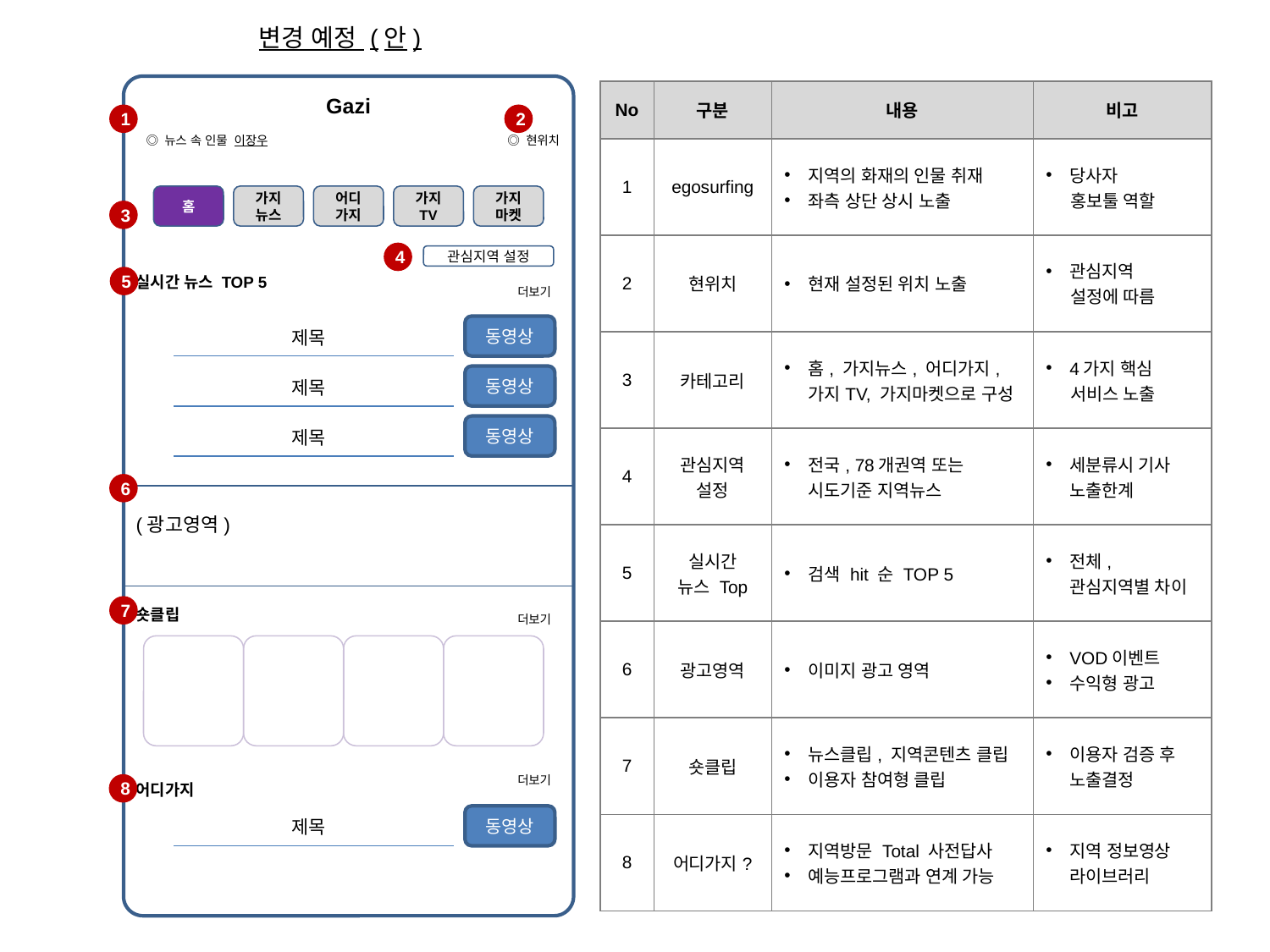

변경 예정 (안)

| No | 구분 | 내용 | 비고 |
| --- | --- | --- | --- |
| 1 | egosurfing | 지역의 화재의 인물 취재 좌측 상단 상시 노출 | 당사자 홍보툴 역할 |
| 2 | 현위치 | 현재 설정된 위치 노출 | 관심지역 설정에 따름 |
| 3 | 카테고리 | 홈, 가지뉴스, 어디가지, 가지TV, 가지마켓으로 구성 | 4가지 핵심 서비스 노출 |
| 4 | 관심지역 설정 | 전국, 78개권역 또는 시도기준 지역뉴스 | 세분류시 기사 노출한계 |
| 5 | 실시간 뉴스 Top | 검색 hit 순 TOP 5 | 전체, 관심지역별 차이 |
| 6 | 광고영역 | 이미지 광고 영역 | VOD이벤트 수익형 광고 |
| 7 | 숏클립 | 뉴스클립, 지역콘텐츠 클립 이용자 참여형 클립 | 이용자 검증 후 노출결정 |
| 8 | 어디가지? | 지역방문 Total 사전답사 예능프로그램과 연계 가능 | 지역 정보영상 라이브러리 |
Gazi
1
2
◎ 뉴스 속 인물  이장우
◎ 현위치
홈
가지
뉴스
어디
가지
가지
TV
가지
마켓
3
4
관심지역 설정
실시간 뉴스 TOP 5
5
더보기
동영상
제목
동영상
제목
동영상
제목
6

(광고영역)
7
숏클립
더보기
동영상
동영상
동영상
동영상
더보기
어디가지
8
동영상
제목